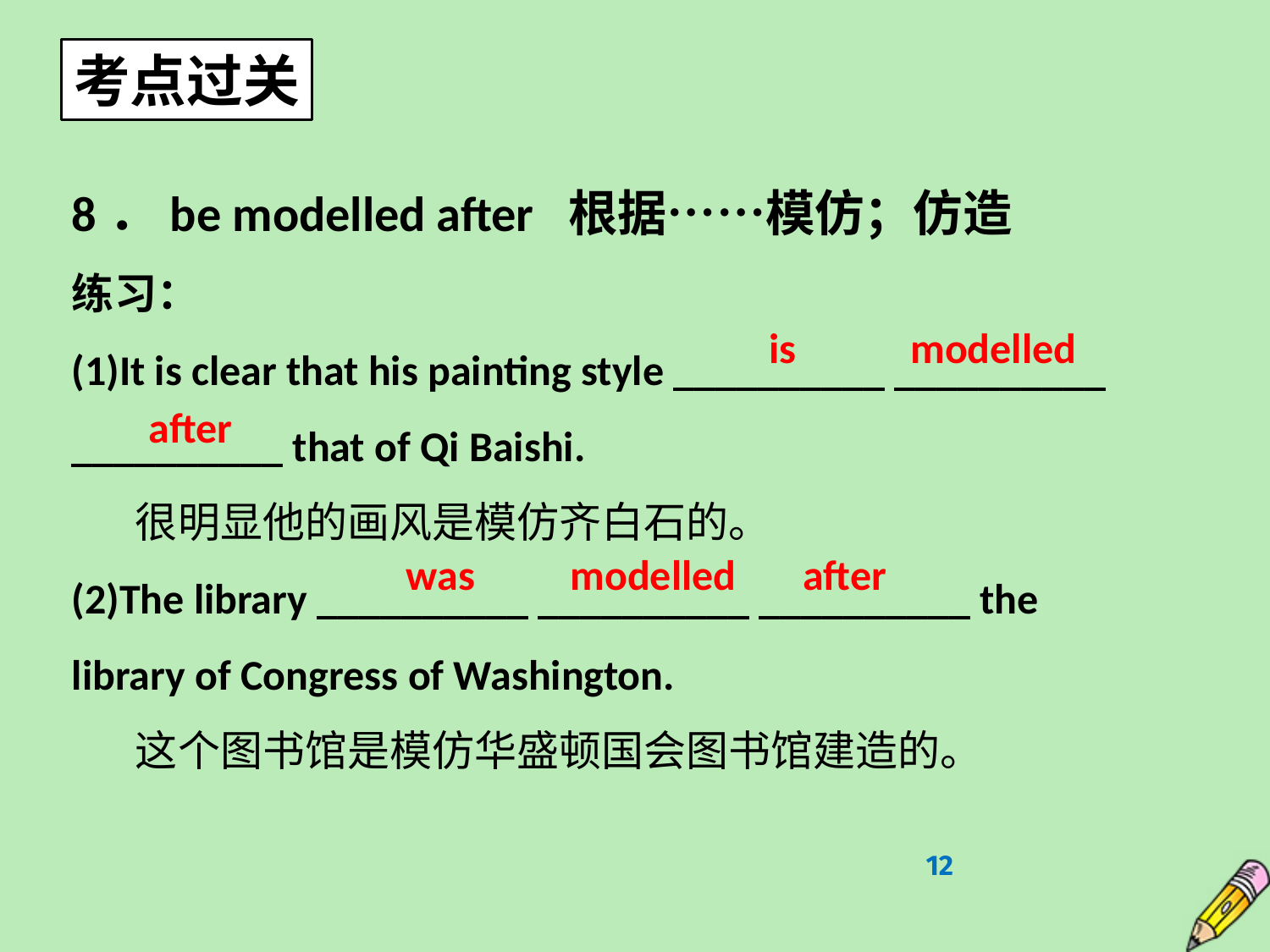

考点过关
8．be modelled after  根据……模仿；仿造
练习：
(1)It is clear that his painting style __________ __________ __________ that of Qi Baishi.
很明显他的画风是模仿齐白石的。
(2)The library __________ __________ __________ the library of Congress of Washington.
这个图书馆是模仿华盛顿国会图书馆建造的。
       is            modelled
after
was          modelled       after
12